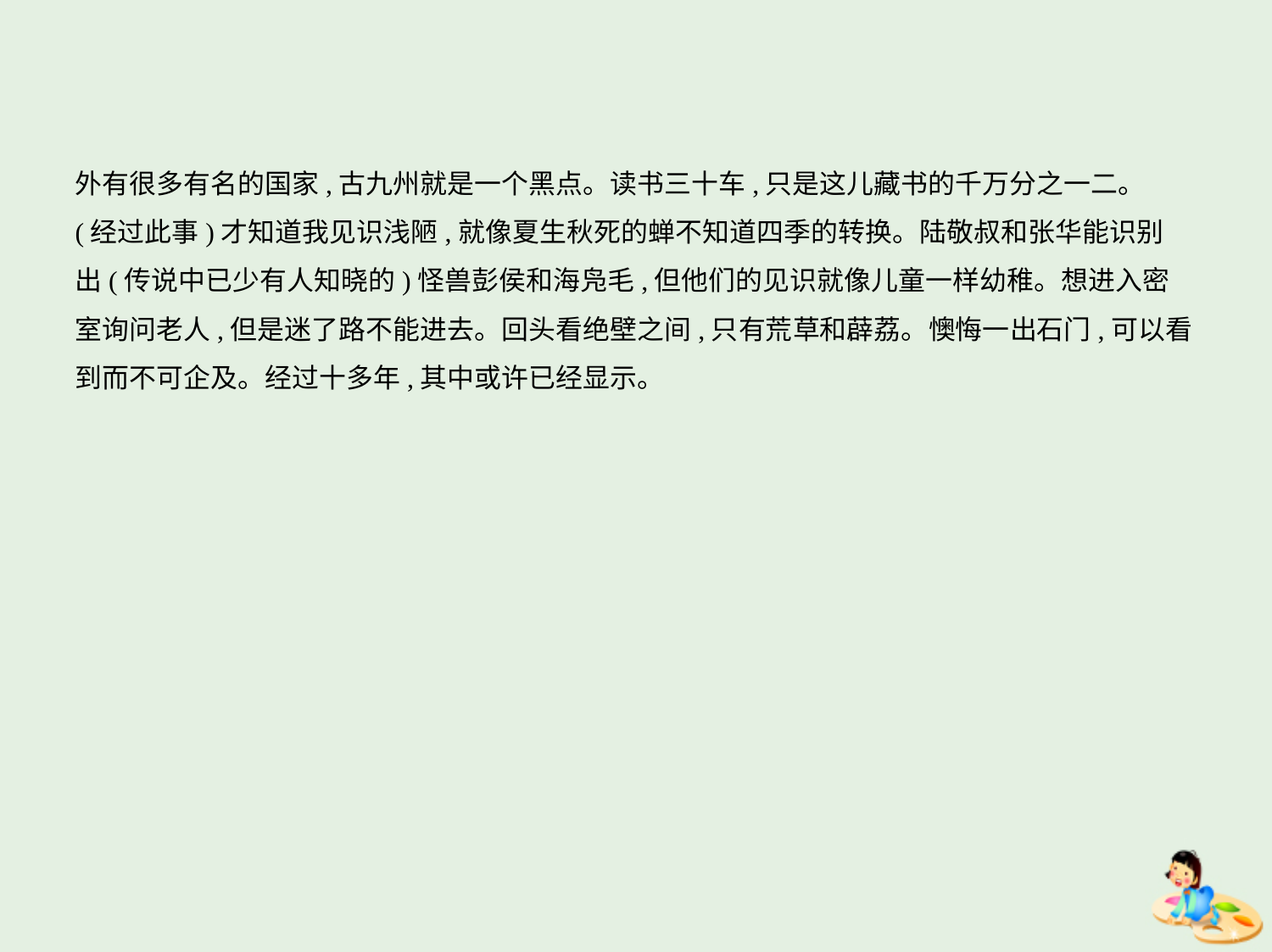

外有很多有名的国家,古九州就是一个黑点。读书三十车,只是这儿藏书的千万分之一二。
(经过此事)才知道我见识浅陋,就像夏生秋死的蝉不知道四季的转换。陆敬叔和张华能识别
出(传说中已少有人知晓的)怪兽彭侯和海凫毛,但他们的见识就像儿童一样幼稚。想进入密
室询问老人,但是迷了路不能进去。回头看绝壁之间,只有荒草和薜荔。懊悔一出石门,可以看
到而不可企及。经过十多年,其中或许已经显示。